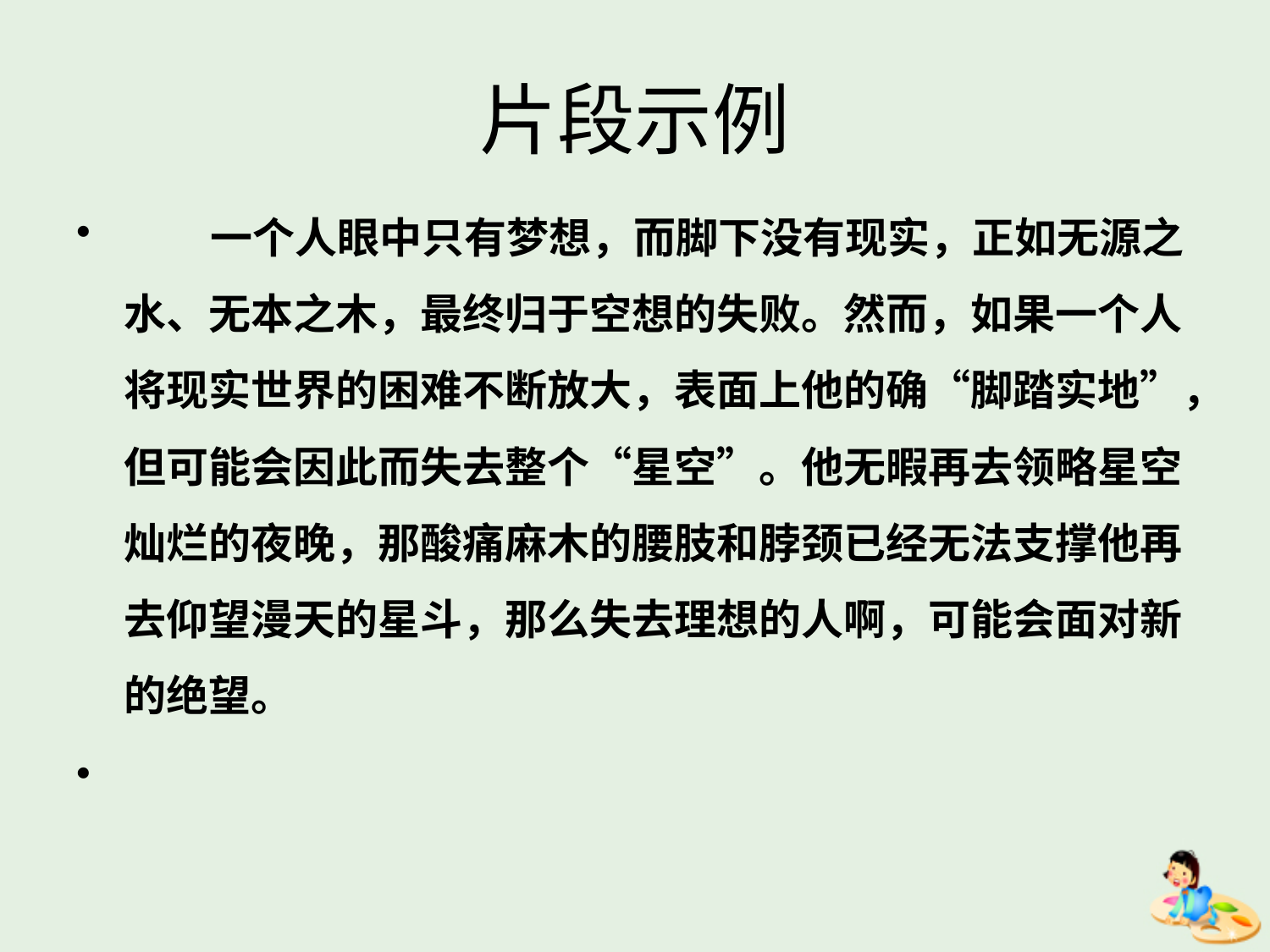

# 片段示例
        一个人眼中只有梦想，而脚下没有现实，正如无源之水、无本之木，最终归于空想的失败。然而，如果一个人将现实世界的困难不断放大，表面上他的确“脚踏实地”，但可能会因此而失去整个“星空”。他无暇再去领略星空灿烂的夜晚，那酸痛麻木的腰肢和脖颈已经无法支撑他再去仰望漫天的星斗，那么失去理想的人啊，可能会面对新的绝望。